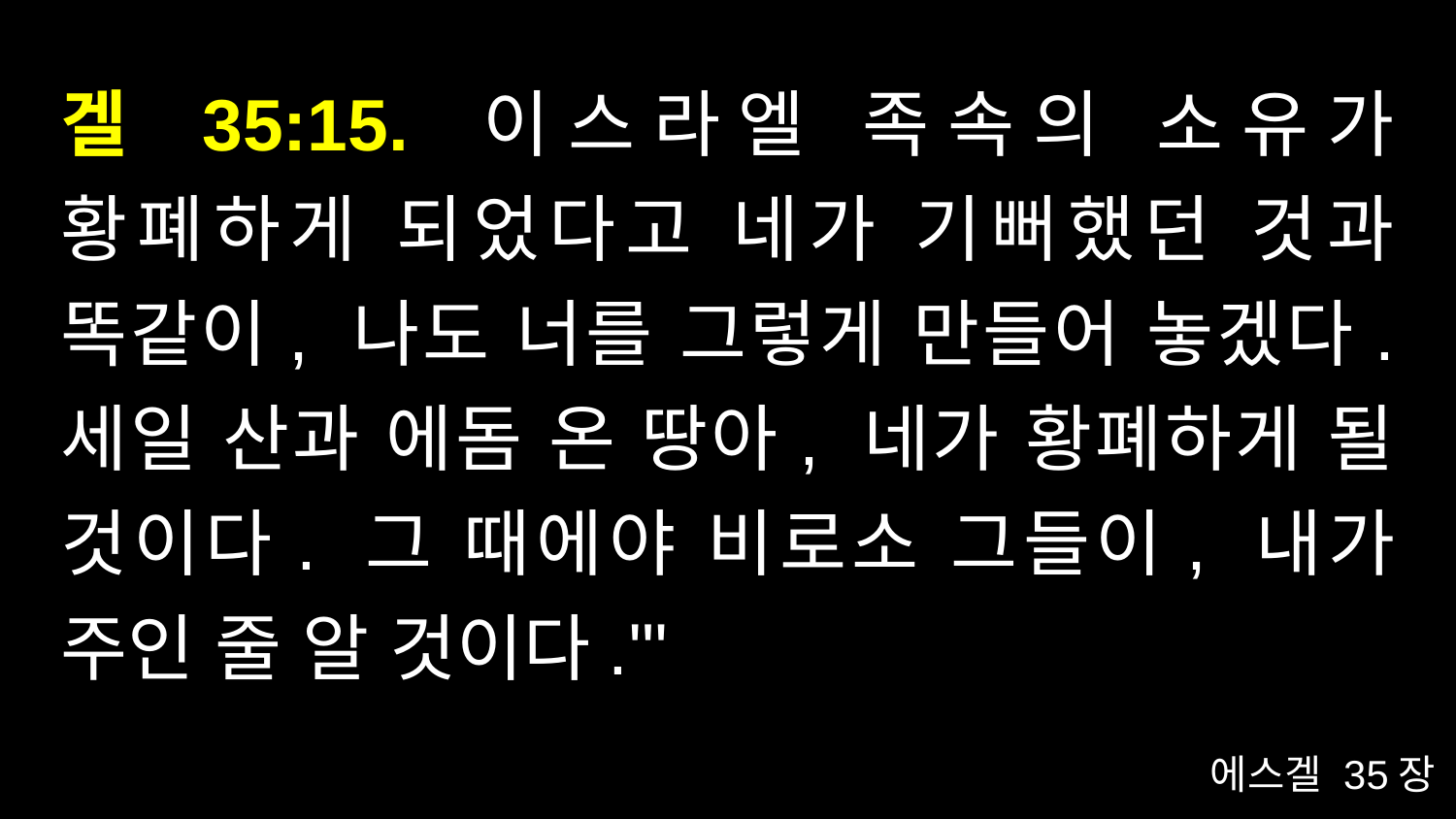

# 겔 35:15. 이스라엘 족속의 소유가 황폐하게 되었다고 네가 기뻐했던 것과 똑같이, 나도 너를 그렇게 만들어 놓겠다. 세일 산과 에돔 온 땅아, 네가 황폐하게 될 것이다. 그 때에야 비로소 그들이, 내가 주인 줄 알 것이다.'"
에스겔 35장